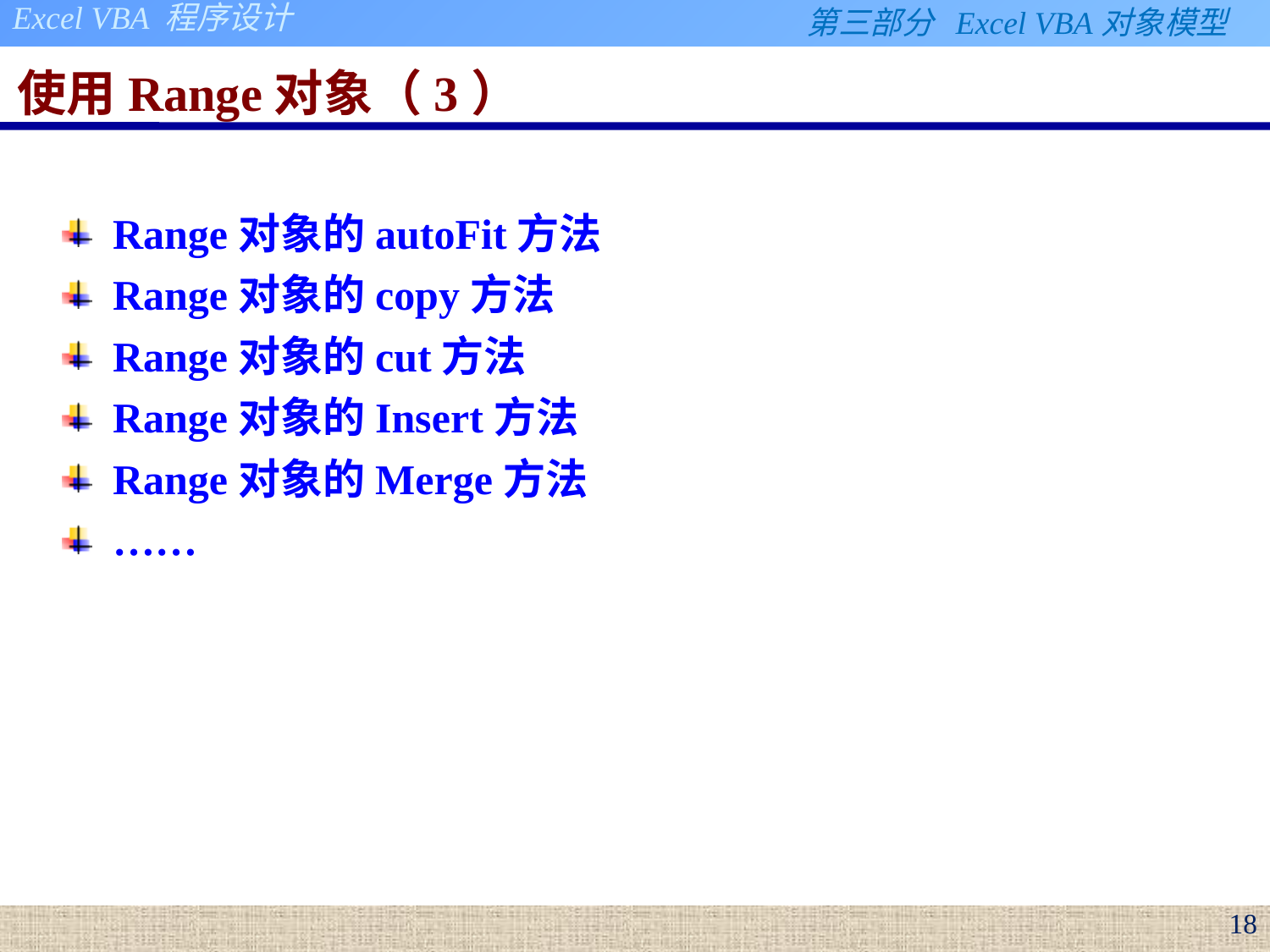

# 使用Range对象（3）

Range对象的autoFit方法
Range对象的copy方法
Range对象的cut方法
Range对象的Insert方法
Range对象的Merge方法
……